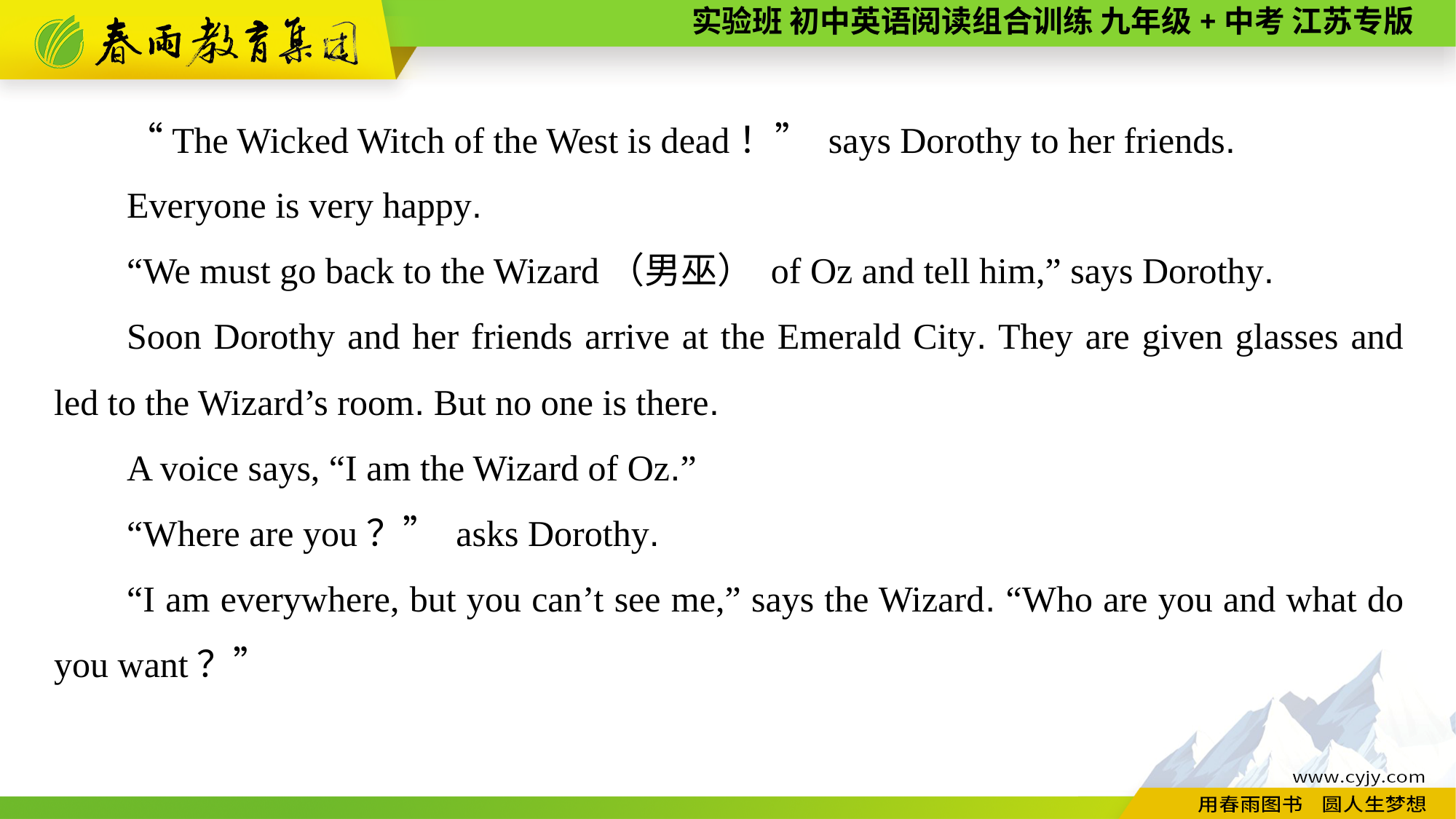

“The Wicked Witch of the West is dead！” says Dorothy to her friends.
Everyone is very happy.
“We must go back to the Wizard（男巫） of Oz and tell him,” says Dorothy.
Soon Dorothy and her friends arrive at the Emerald City. They are given glasses and led to the Wizard’s room. But no one is there.
A voice says, “I am the Wizard of Oz.”
“Where are you？” asks Dorothy.
“I am everywhere, but you can’t see me,” says the Wizard. “Who are you and what do you want？”